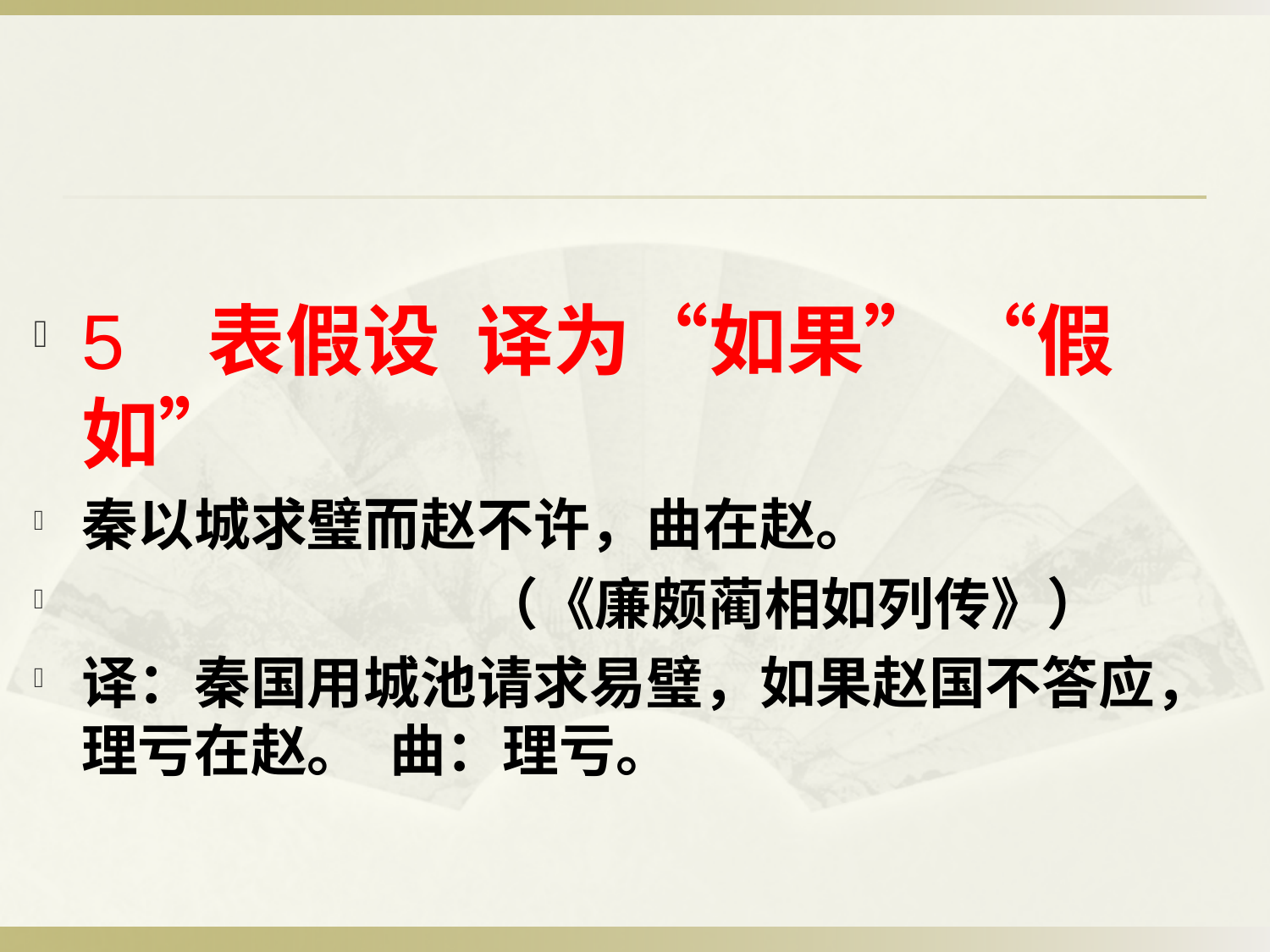

#
5   表假设  译为“如果” “假如”
秦以城求璧而赵不许，曲在赵。
                              （《廉颇蔺相如列传》）
译：秦国用城池请求易璧，如果赵国不答应，理亏在赵。  曲：理亏。